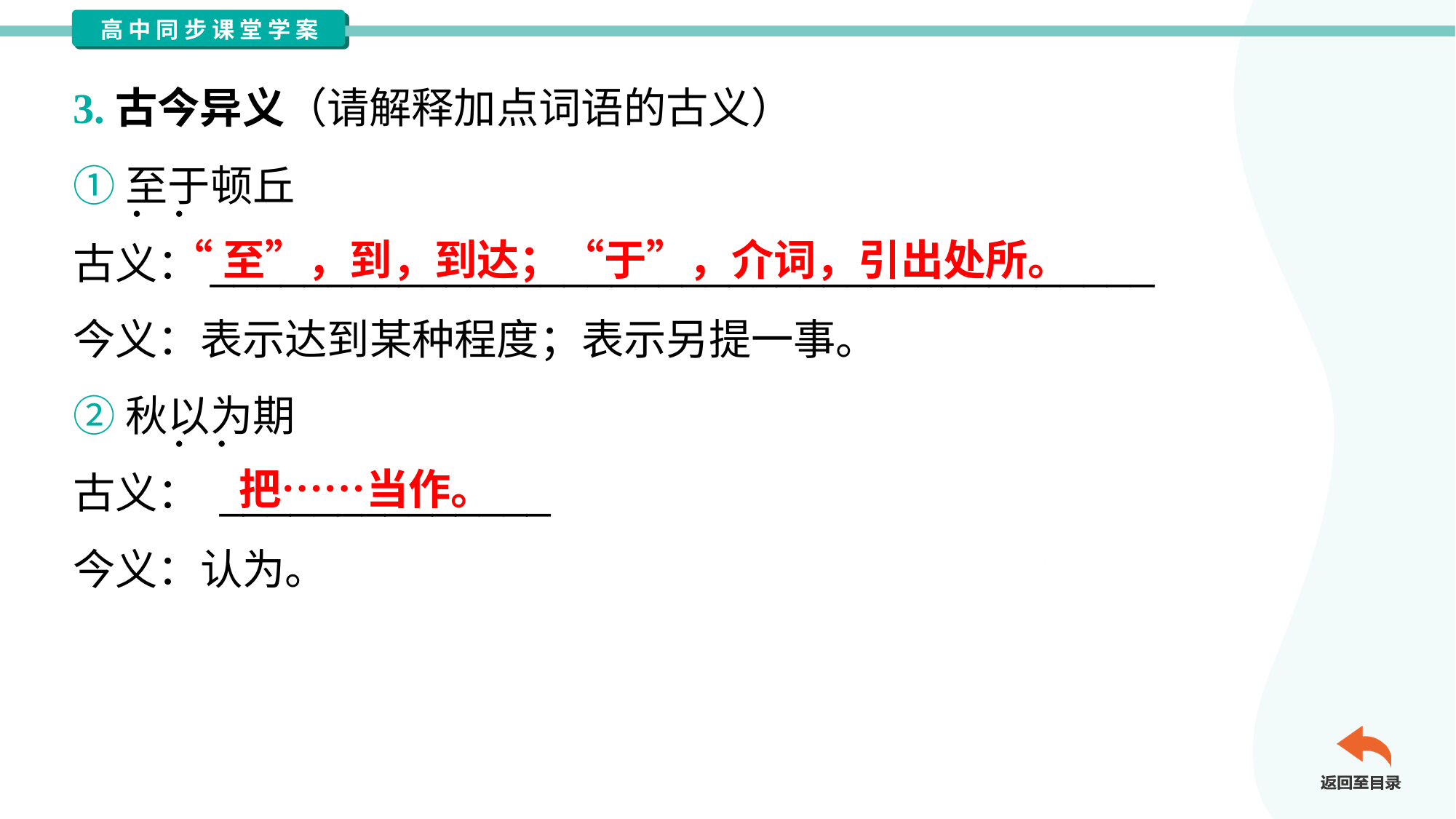

3.古今异义（请解释加点词语的古义）
①至于顿丘
古义：________________________________________
今义：表示达到某种程度；表示另提一事。
“至”，到，到达；“于”，介词，引出处所。

②秋以为期
古义： ______________
今义：认为。
把……当作。